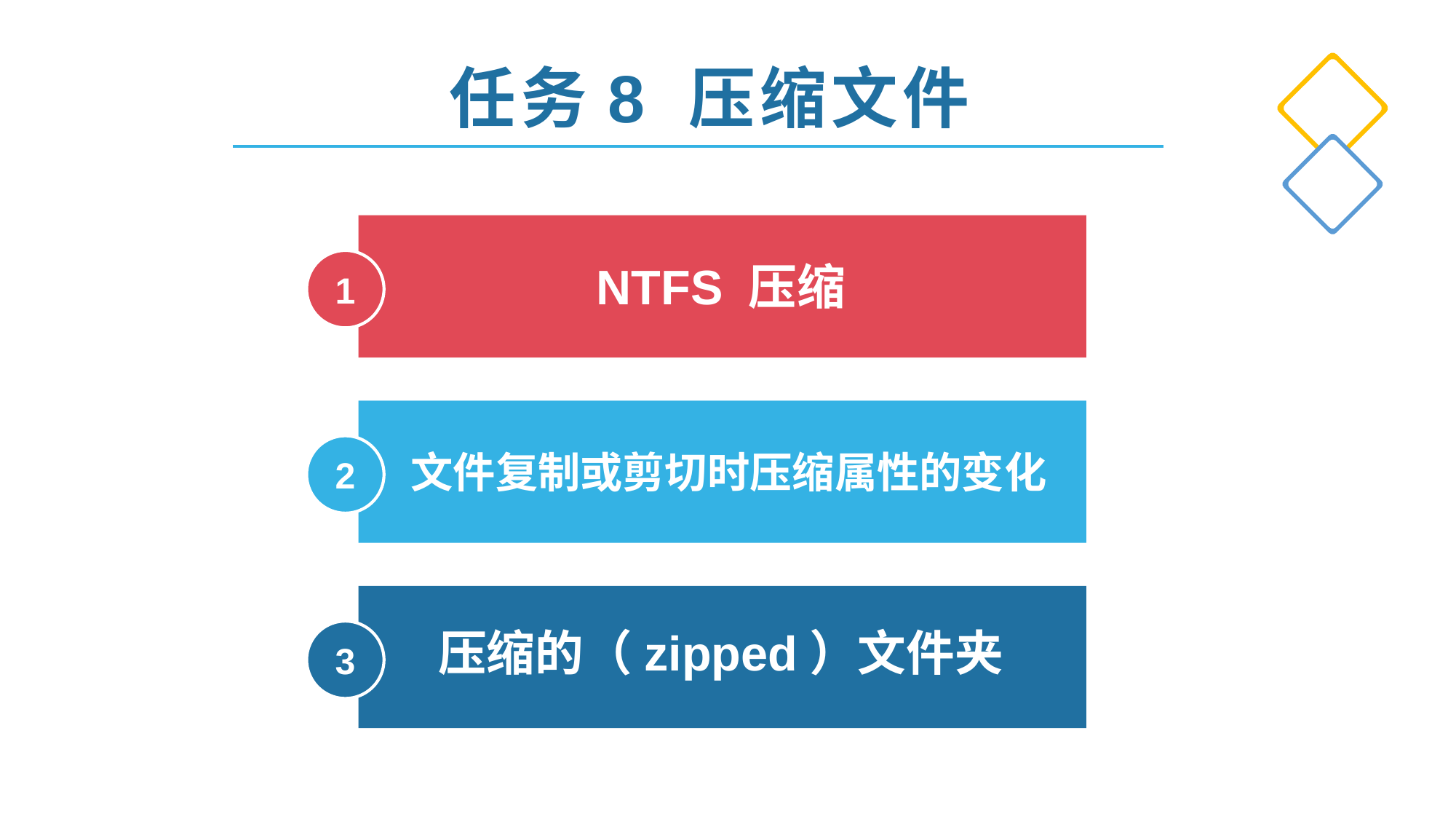

任务8 压缩文件

1
NTFS 压缩

2
文件复制或剪切时压缩属性的变化

3
压缩的（zipped）文件夹